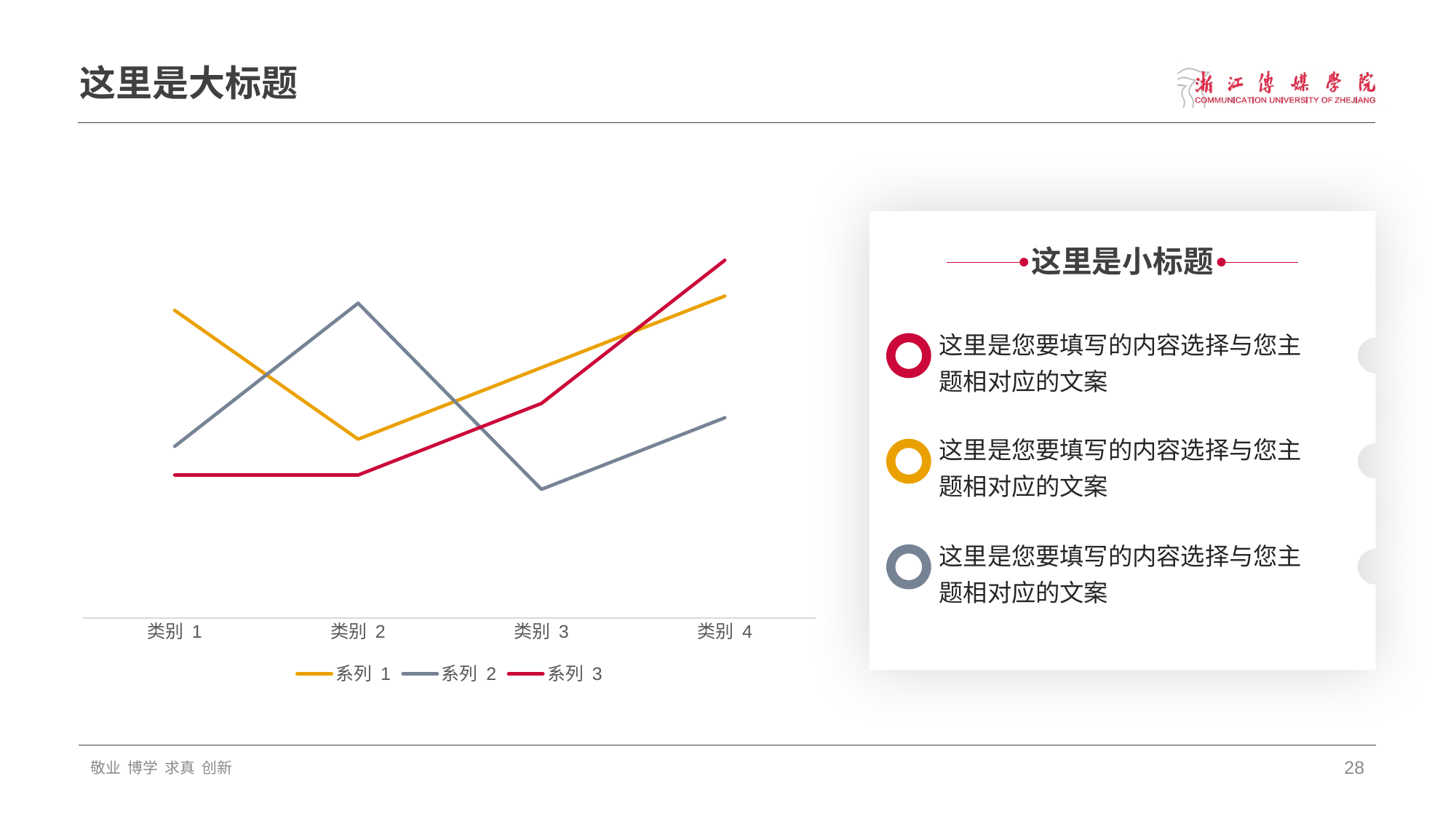

# 这里是大标题

### Chart

| Category | 系列 1 | 系列 2 | 系列 3 |
|---|---|---|---|
| 类别 1 | 4.3 | 2.4 | 2.0 |
| 类别 2 | 2.5 | 4.4 | 2.0 |
| 类别 3 | 3.5 | 1.8 | 3.0 |
| 类别 4 | 4.5 | 2.8 | 5.0 |
这里是小标题

这里是您要填写的内容选择与您主题相对应的文案

这里是您要填写的内容选择与您主题相对应的文案

这里是您要填写的内容选择与您主题相对应的文案

敬业  博学  求真  创新
28